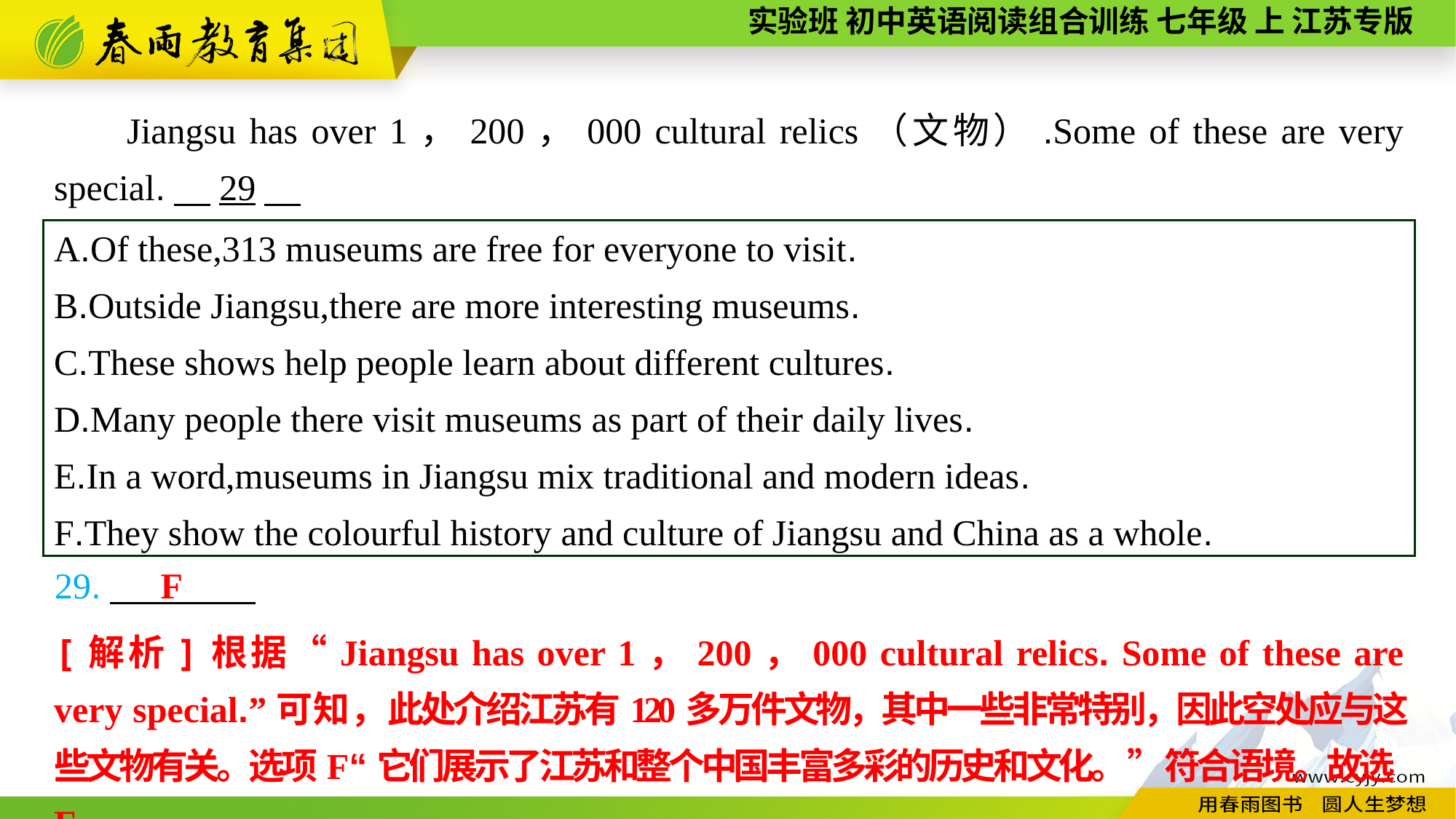

Jiangsu has over 1，200，000 cultural relics（文物）.Some of these are very special.　29
A.Of these,313 museums are free for everyone to visit.
B.Outside Jiangsu,there are more interesting museums.
C.These shows help people learn about different cultures.
D.Many people there visit museums as part of their daily lives.
E.In a word,museums in Jiangsu mix traditional and modern ideas.
F.They show the colourful history and culture of Jiangsu and China as a whole.

F
29.
[解析]根据“Jiangsu has over 1，200，000 cultural relics. Some of these are very special.”可知，此处介绍江苏有120多万件文物，其中一些非常特别，因此空处应与这些文物有关。选项F“它们展示了江苏和整个中国丰富多彩的历史和文化。”符合语境。故选F。